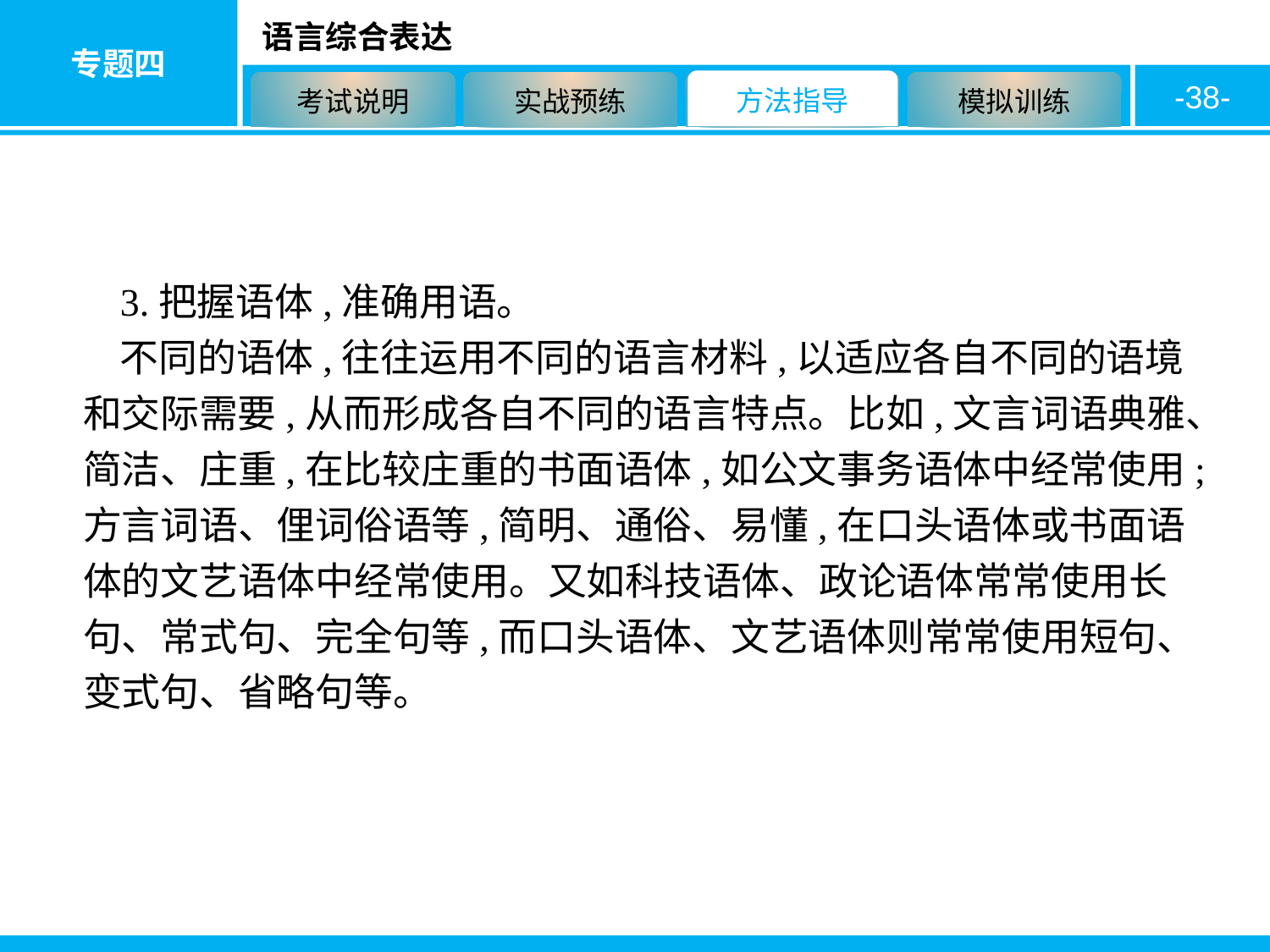

-38-
3.把握语体,准确用语。
不同的语体,往往运用不同的语言材料,以适应各自不同的语境和交际需要,从而形成各自不同的语言特点。比如,文言词语典雅、简洁、庄重,在比较庄重的书面语体,如公文事务语体中经常使用;方言词语、俚词俗语等,简明、通俗、易懂,在口头语体或书面语体的文艺语体中经常使用。又如科技语体、政论语体常常使用长句、常式句、完全句等,而口头语体、文艺语体则常常使用短句、变式句、省略句等。